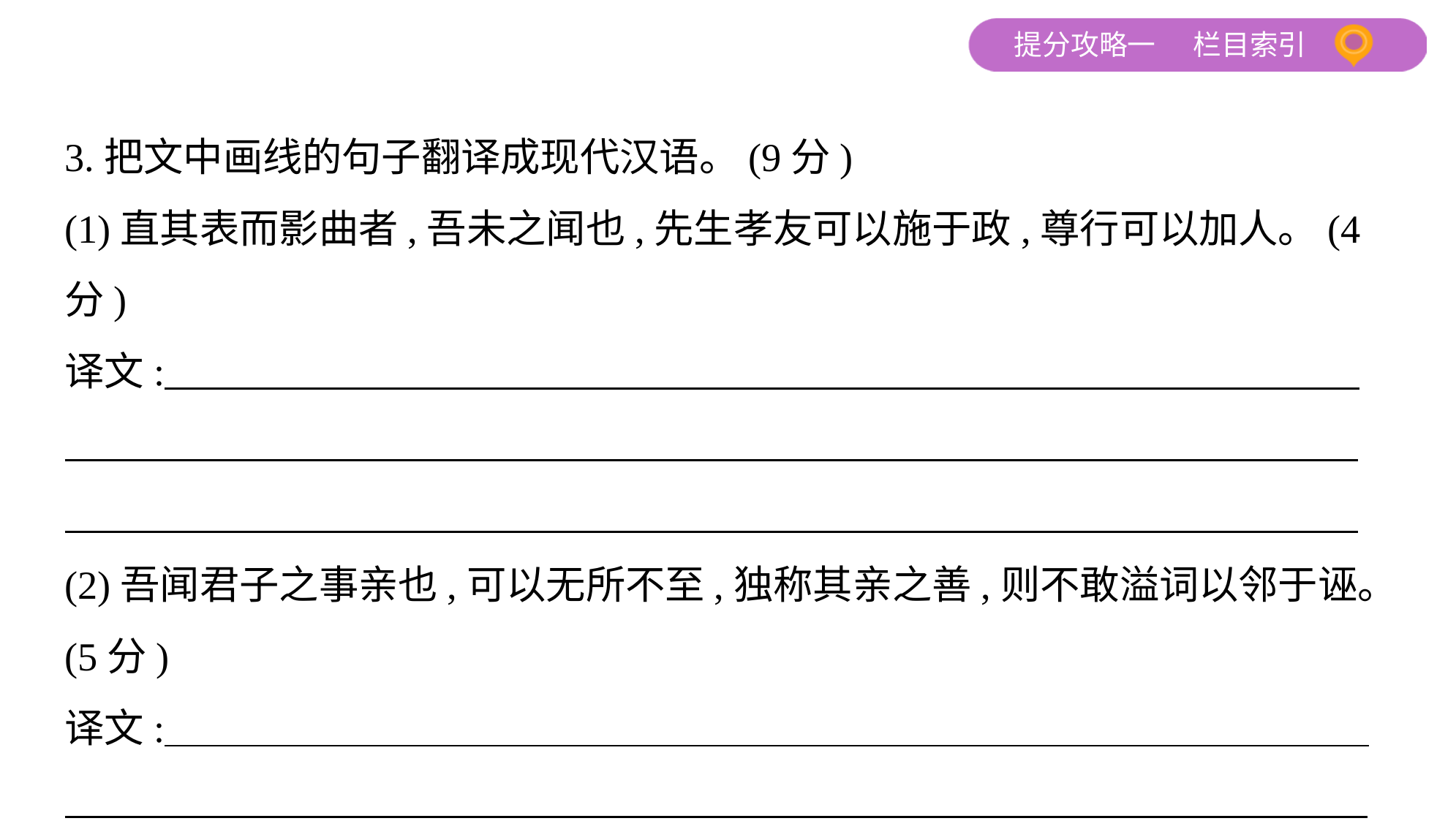

3.把文中画线的句子翻译成现代汉语。(9分)
(1)直其表而影曲者,吾未之闻也,先生孝友可以施于政,尊行可以加人。(4分)
译文:

(2)吾闻君子之事亲也,可以无所不至,独称其亲之善,则不敢溢词以邻于诬。
(5分)
译文: